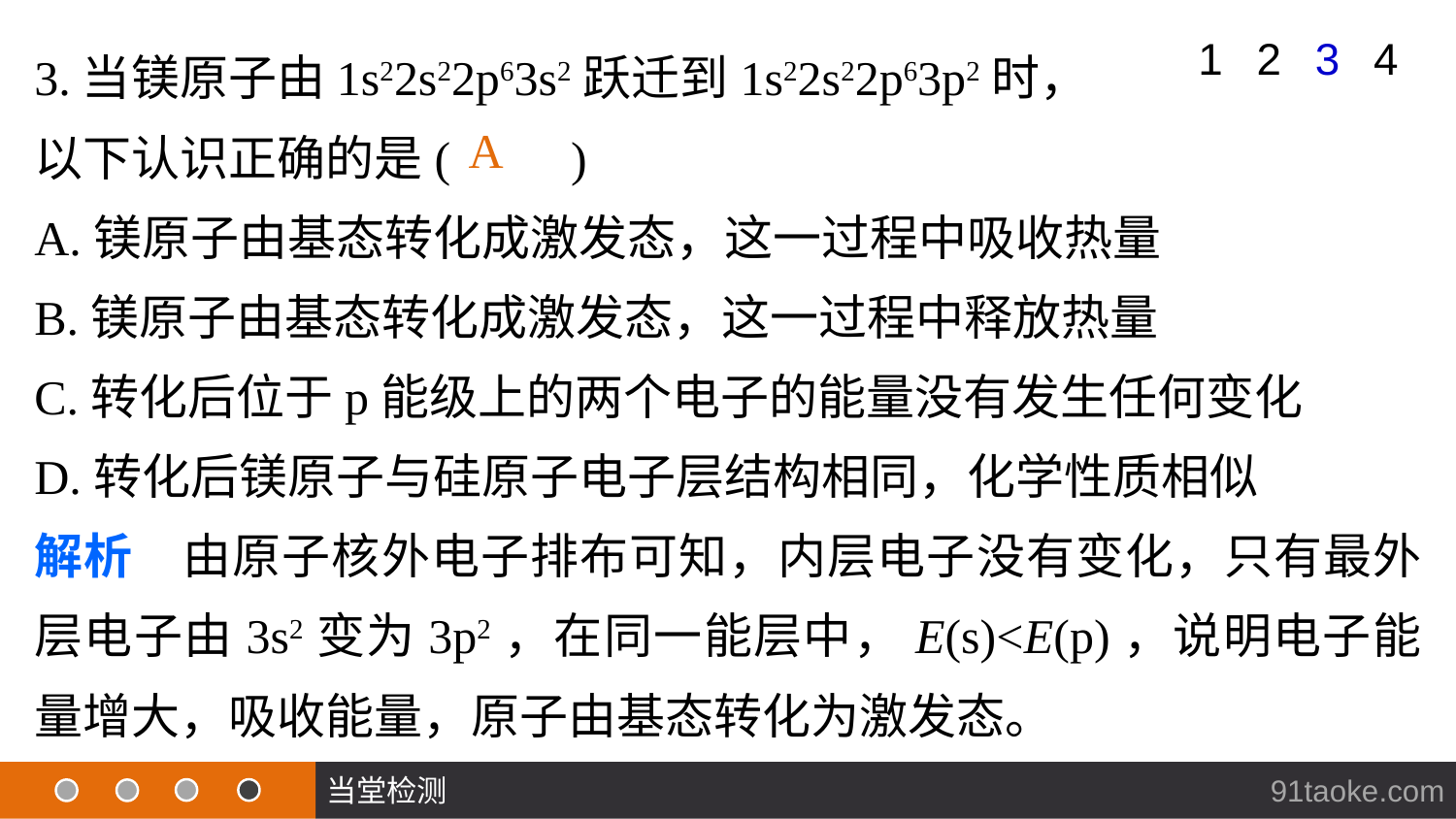

3.当镁原子由1s22s22p63s2跃迁到1s22s22p63p2时，
以下认识正确的是(　　)
A.镁原子由基态转化成激发态，这一过程中吸收热量
B.镁原子由基态转化成激发态，这一过程中释放热量
C.转化后位于p能级上的两个电子的能量没有发生任何变化
D.转化后镁原子与硅原子电子层结构相同，化学性质相似
解析　由原子核外电子排布可知，内层电子没有变化，只有最外层电子由3s2变为3p2，在同一能层中，E(s)<E(p)，说明电子能量增大，吸收能量，原子由基态转化为激发态。
1
2
3
4
A